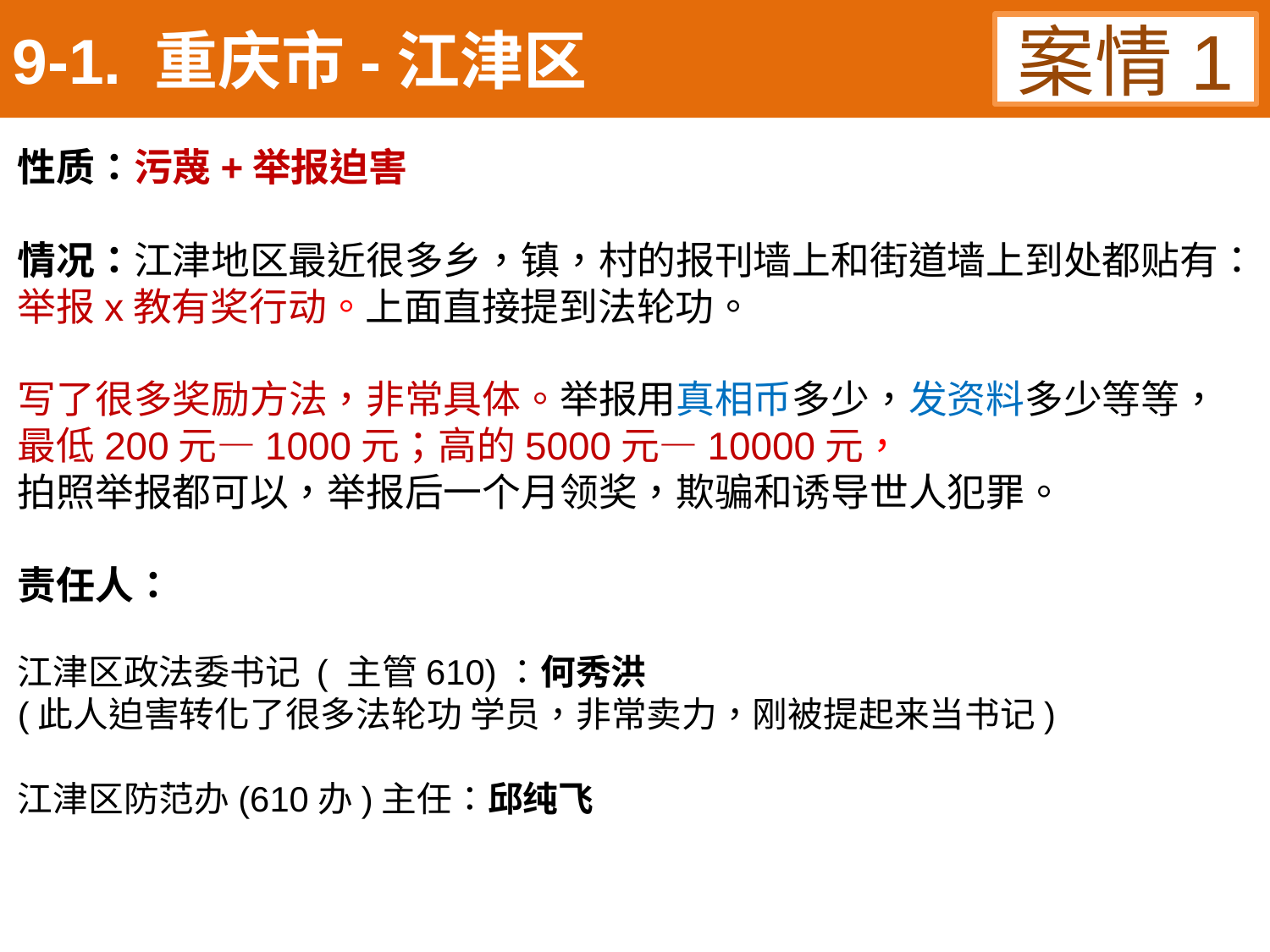

9-1. 重庆市-江津区
案情1

性质：污蔑+举报迫害

情况：江津地区最近很多乡，镇，村的报刊墙上和街道墙上到处都贴有：
举报x教有奖行动。上面直接提到法轮功。

写了很多奖励方法，非常具体。举报用真相币多少，发资料多少等等，最低200元—1000元；高的5000元—10000元，
拍照举报都可以，举报后一个月领奖，欺骗和诱导世人犯罪。

责任人：

江津区政法委书记 ( 主管610)：何秀洪
(此人迫害转化了很多法轮功 学员，非常卖力，刚被提起来当书记)

江津区防范办(610办)主任：邱纯飞